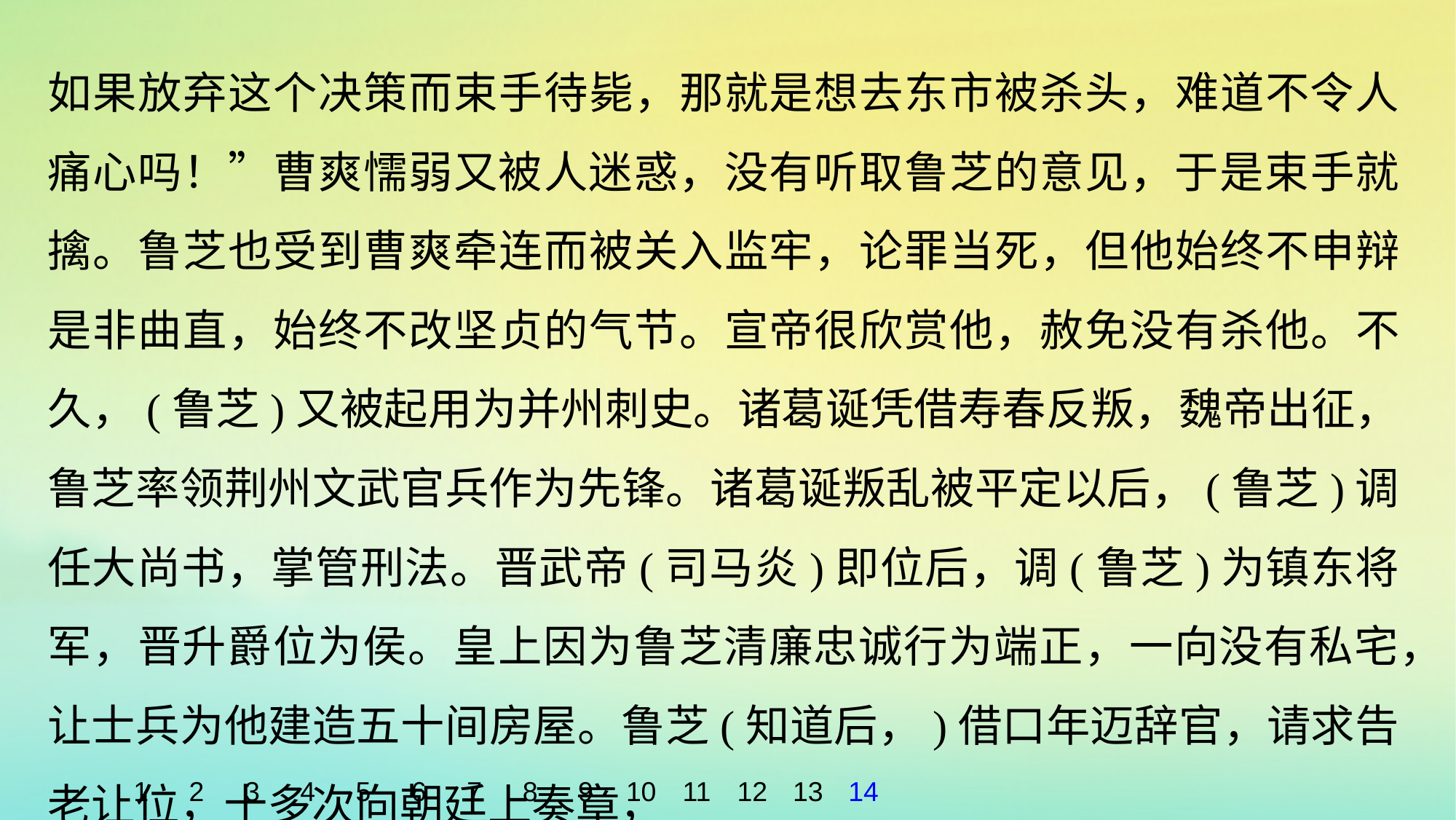

如果放弃这个决策而束手待毙，那就是想去东市被杀头，难道不令人痛心吗！”曹爽懦弱又被人迷惑，没有听取鲁芝的意见，于是束手就擒。鲁芝也受到曹爽牵连而被关入监牢，论罪当死，但他始终不申辩是非曲直，始终不改坚贞的气节。宣帝很欣赏他，赦免没有杀他。不久，(鲁芝)又被起用为并州刺史。诸葛诞凭借寿春反叛，魏帝出征，鲁芝率领荆州文武官兵作为先锋。诸葛诞叛乱被平定以后，(鲁芝)调任大尚书，掌管刑法。晋武帝(司马炎)即位后，调(鲁芝)为镇东将军，晋升爵位为侯。皇上因为鲁芝清廉忠诚行为端正，一向没有私宅，让士兵为他建造五十间房屋。鲁芝(知道后，)借口年迈辞官，请求告老让位，十多次向朝廷上奏章，
1
2
3
4
5
6
7
8
9
10
11
12
13
14